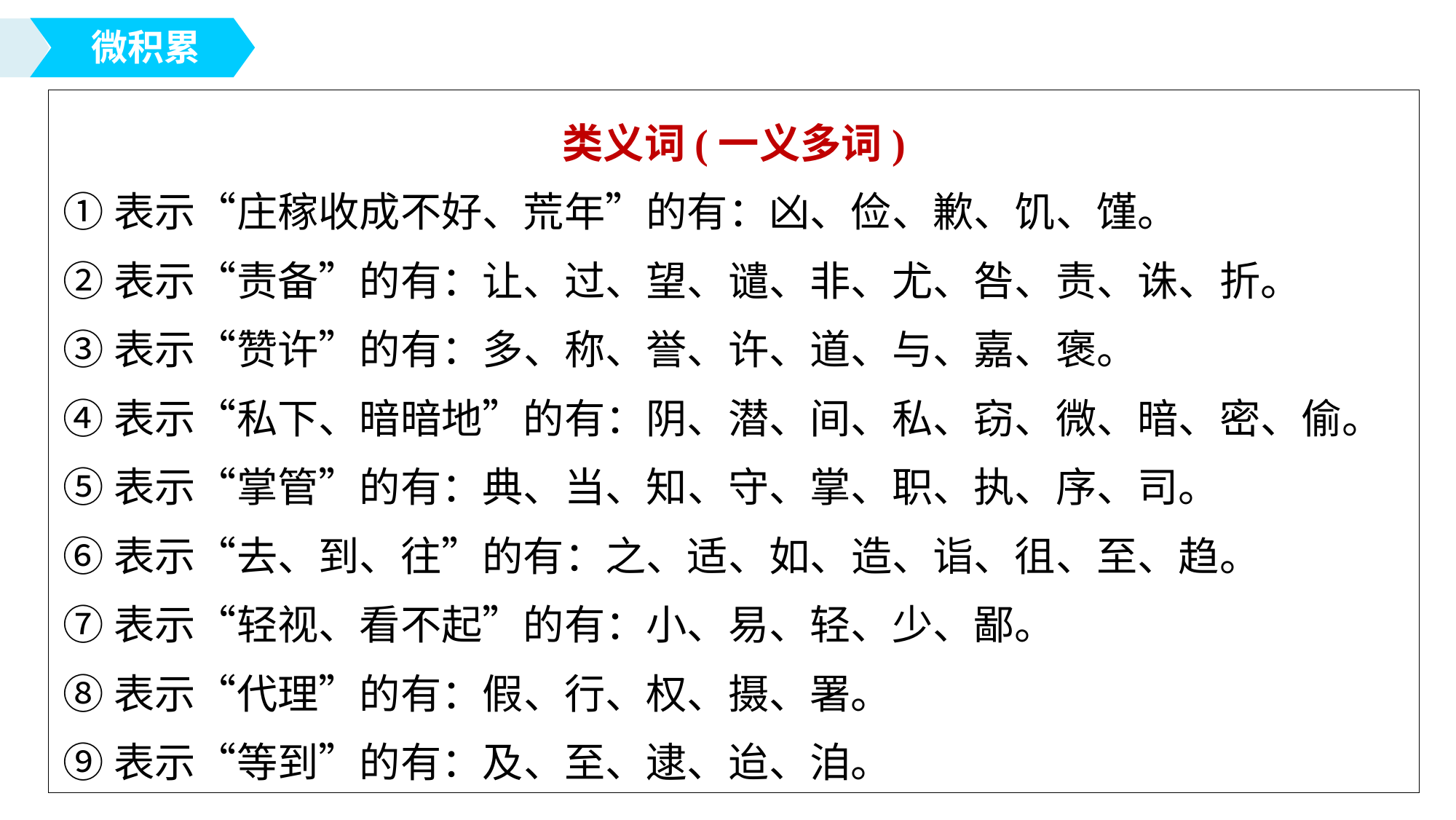

微积累

类义词(一义多词)
①表示“庄稼收成不好、荒年”的有：凶、俭、歉、饥、馑。
②表示“责备”的有：让、过、望、谴、非、尤、咎、责、诛、折。
③表示“赞许”的有：多、称、誉、许、道、与、嘉、褒。
④表示“私下、暗暗地”的有：阴、潜、间、私、窃、微、暗、密、偷。
⑤表示“掌管”的有：典、当、知、守、掌、职、执、序、司。
⑥表示“去、到、往”的有：之、适、如、造、诣、徂、至、趋。
⑦表示“轻视、看不起”的有：小、易、轻、少、鄙。
⑧表示“代理”的有：假、行、权、摄、署。
⑨表示“等到”的有：及、至、逮、迨、洎。